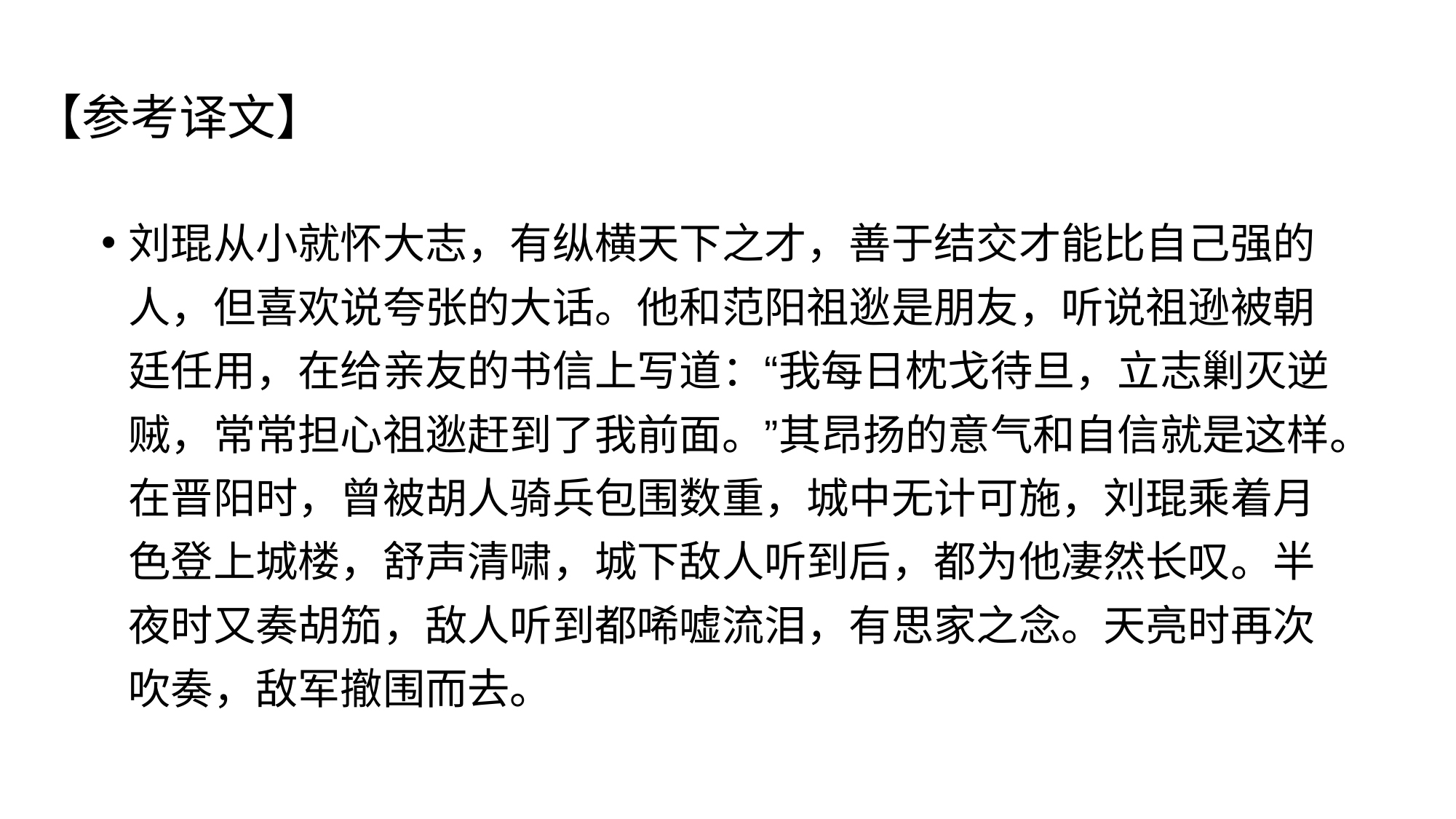

# 【参考译文】
刘琨从小就怀大志，有纵横天下之才，善于结交才能比自己强的人，但喜欢说夸张的大话。他和范阳祖逖是朋友，听说祖逊被朝廷任用，在给亲友的书信上写道：“我每日枕戈待旦，立志剿灭逆贼，常常担心祖逖赶到了我前面。”其昂扬的意气和自信就是这样。在晋阳时，曾被胡人骑兵包围数重，城中无计可施，刘琨乘着月色登上城楼，舒声清啸，城下敌人听到后，都为他凄然长叹。半夜时又奏胡笳，敌人听到都唏嘘流泪，有思家之念。天亮时再次吹奏，敌军撤围而去。